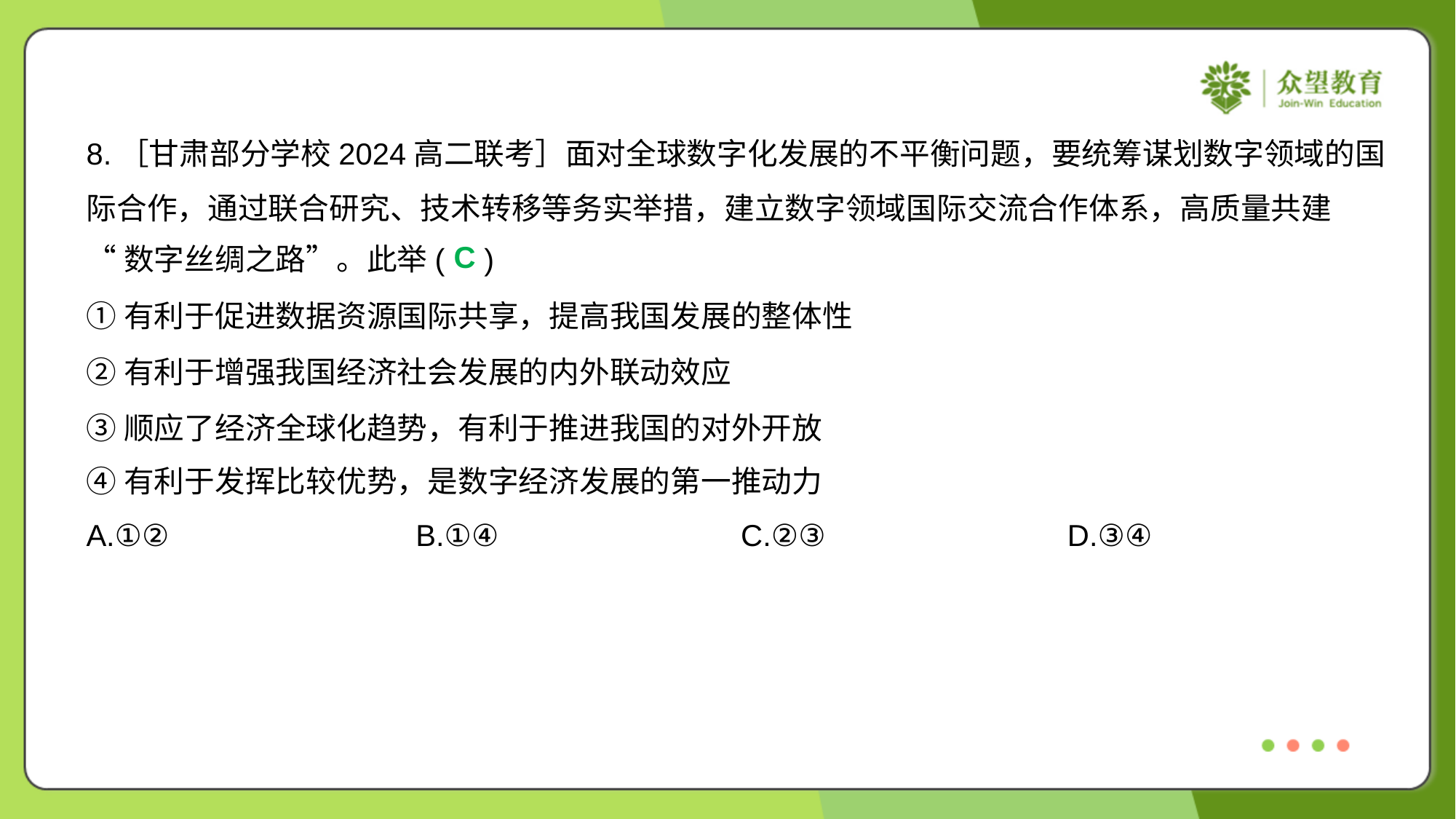

8.［甘肃部分学校2024高二联考］面对全球数字化发展的不平衡问题，要统筹谋划数字领域的国
际合作，通过联合研究、技术转移等务实举措，建立数字领域国际交流合作体系，高质量共建
“数字丝绸之路”。此举(     )
C
①有利于促进数据资源国际共享，提高我国发展的整体性
②有利于增强我国经济社会发展的内外联动效应
③顺应了经济全球化趋势，有利于推进我国的对外开放
④有利于发挥比较优势，是数字经济发展的第一推动力
A.①②	B.①④	C.②③	D.③④